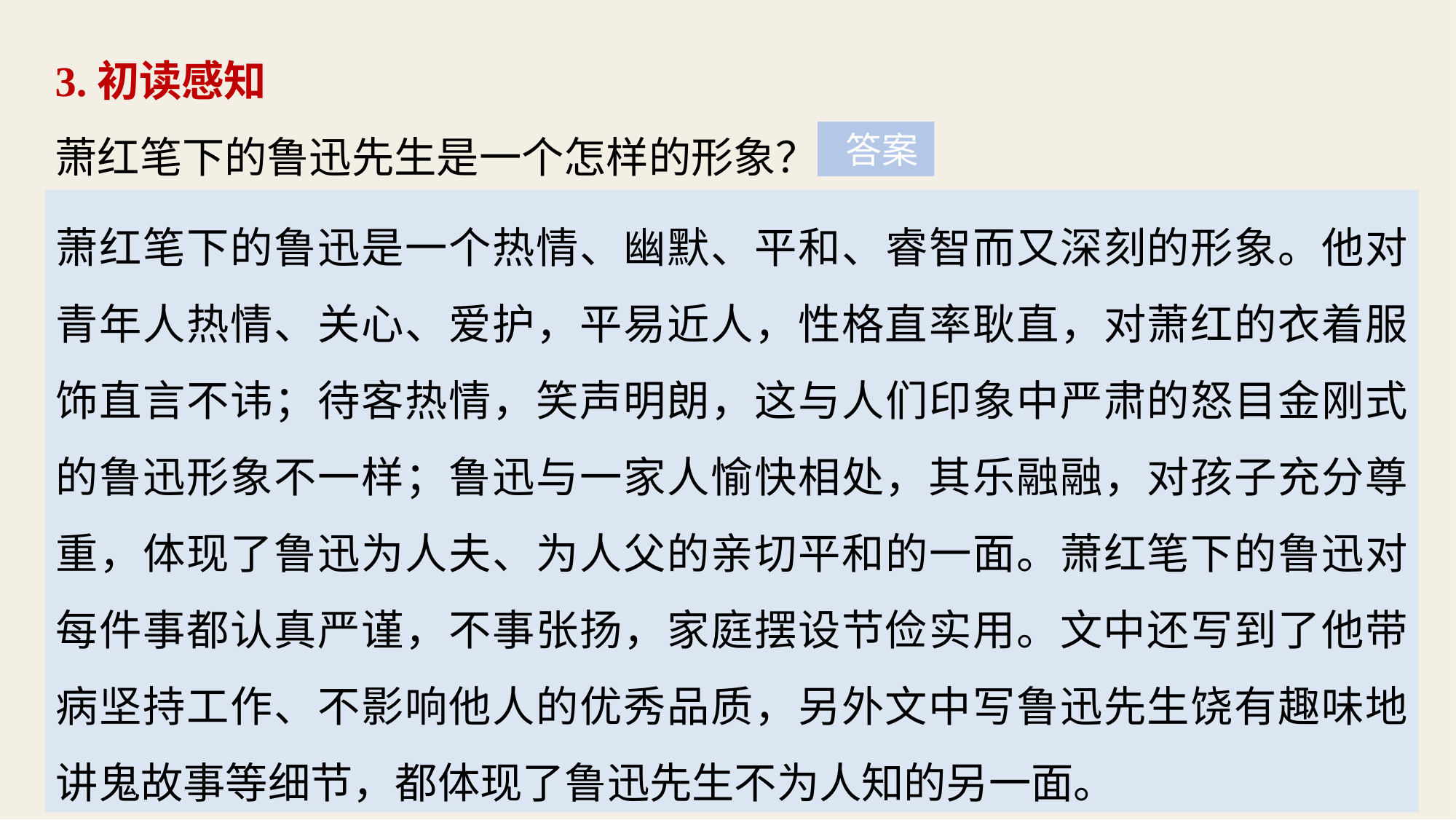

3.初读感知
萧红笔下的鲁迅先生是一个怎样的形象？
 答案
萧红笔下的鲁迅是一个热情、幽默、平和、睿智而又深刻的形象。他对青年人热情、关心、爱护，平易近人，性格直率耿直，对萧红的衣着服饰直言不讳；待客热情，笑声明朗，这与人们印象中严肃的怒目金刚式的鲁迅形象不一样；鲁迅与一家人愉快相处，其乐融融，对孩子充分尊重，体现了鲁迅为人夫、为人父的亲切平和的一面。萧红笔下的鲁迅对每件事都认真严谨，不事张扬，家庭摆设节俭实用。文中还写到了他带病坚持工作、不影响他人的优秀品质，另外文中写鲁迅先生饶有趣味地讲鬼故事等细节，都体现了鲁迅先生不为人知的另一面。